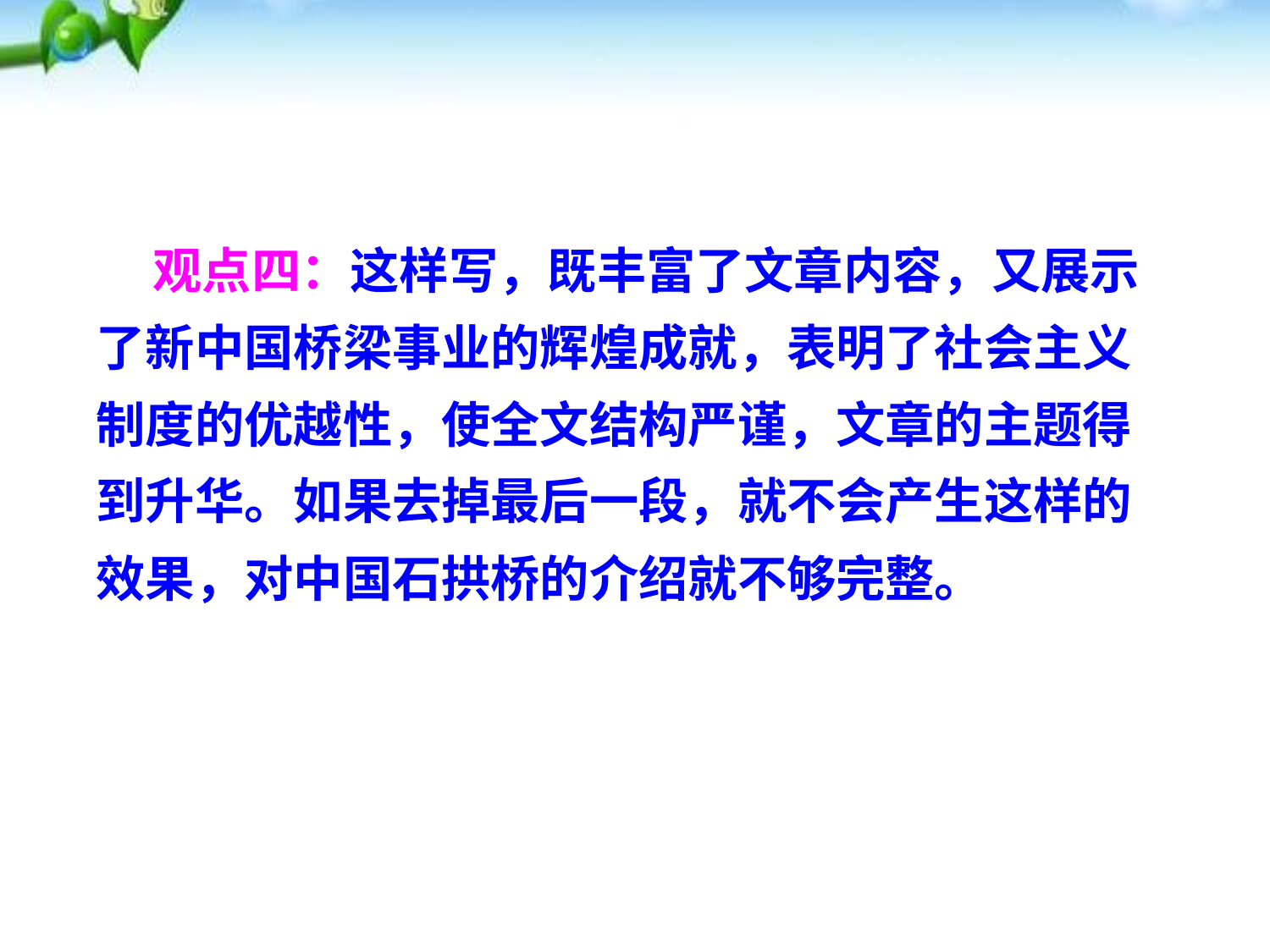

观点四：这样写，既丰富了文章内容，又展示了新中国桥梁事业的辉煌成就，表明了社会主义制度的优越性，使全文结构严谨，文章的主题得到升华。如果去掉最后一段，就不会产生这样的效果，对中国石拱桥的介绍就不够完整。